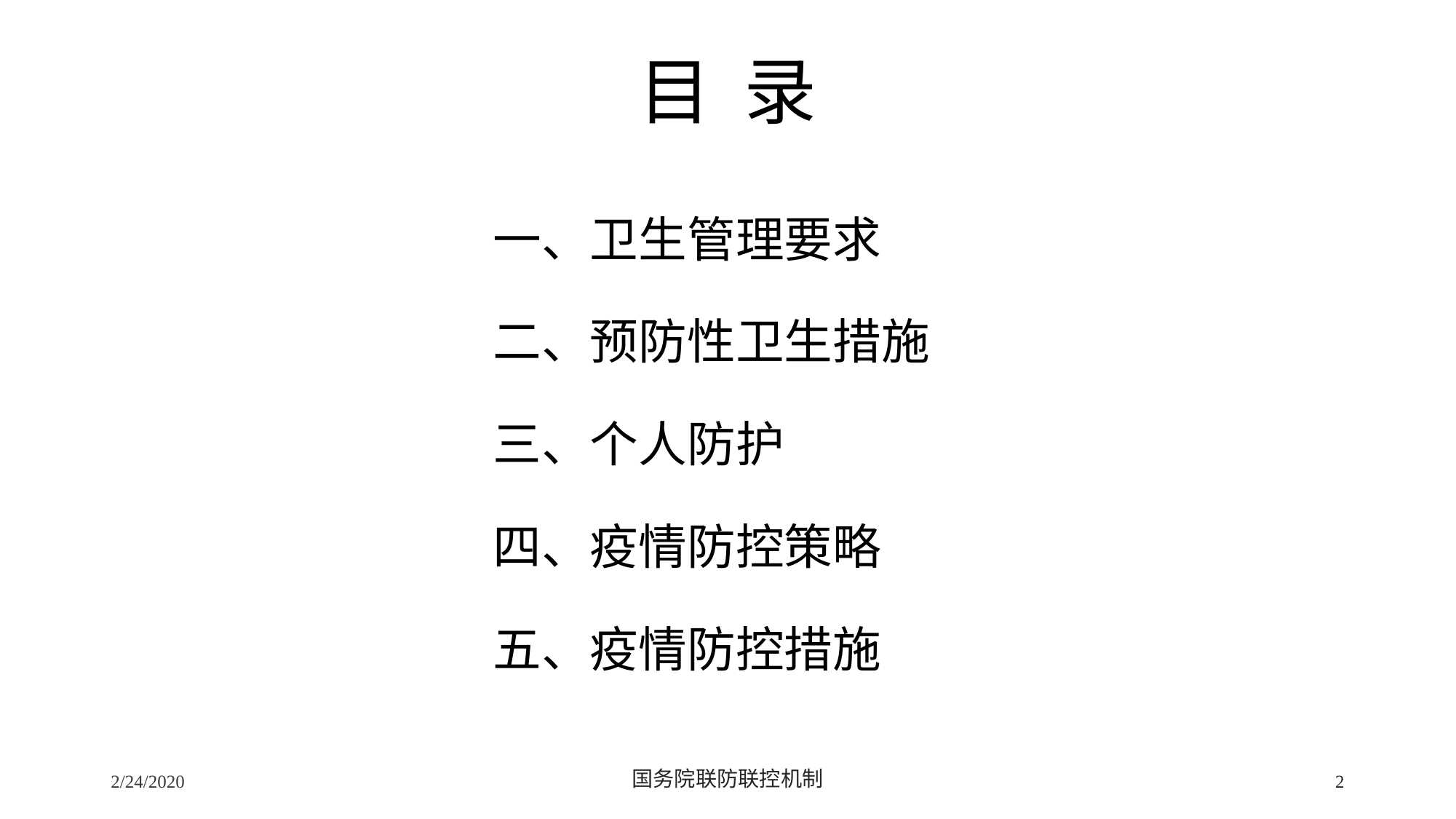

# 目  录
一、卫生管理要求
二、预防性卫生措施
三、个人防护
四、疫情防控策略
五、疫情防控措施
2/24/2020
国务院联防联控机制
2